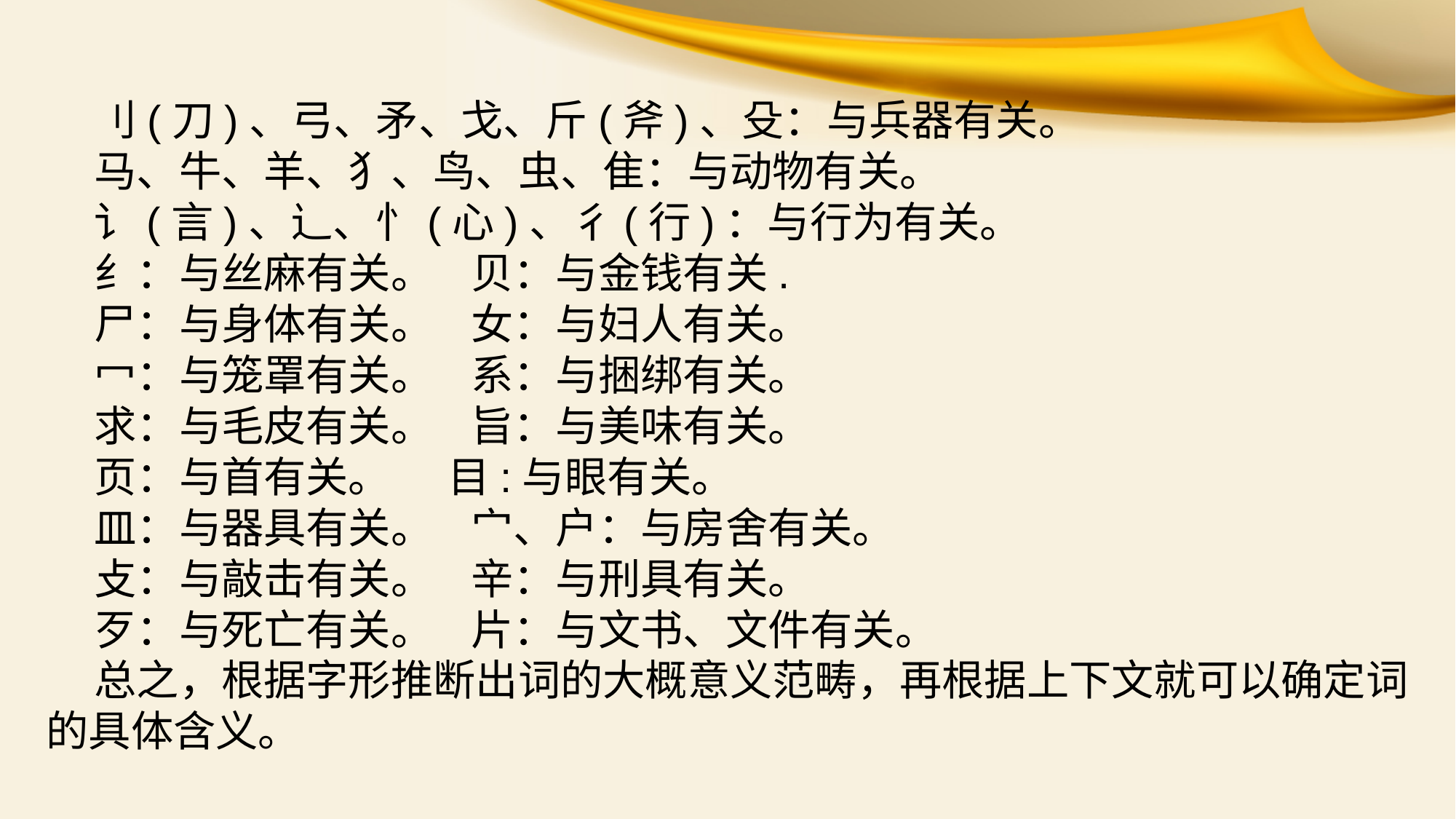

刂(刀)、弓、矛、戈、斤(斧)、殳：与兵器有关。
    马、牛、羊、犭、鸟、虫、隹：与动物有关。
    讠(言)、辶、忄(心)、彳(行)：与行为有关。
    纟：与丝麻有关。    贝：与金钱有关.
    尸：与身体有关。    女：与妇人有关。
    冖：与笼罩有关。    系：与捆绑有关。
    求：与毛皮有关。    旨：与美味有关。
    页：与首有关。      目:与眼有关。
    皿：与器具有关。    宀、户：与房舍有关。
    攴：与敲击有关。    辛：与刑具有关。
    歹：与死亡有关。    片：与文书、文件有关。
    总之，根据字形推断出词的大概意义范畴，再根据上下文就可以确定词的具体含义。